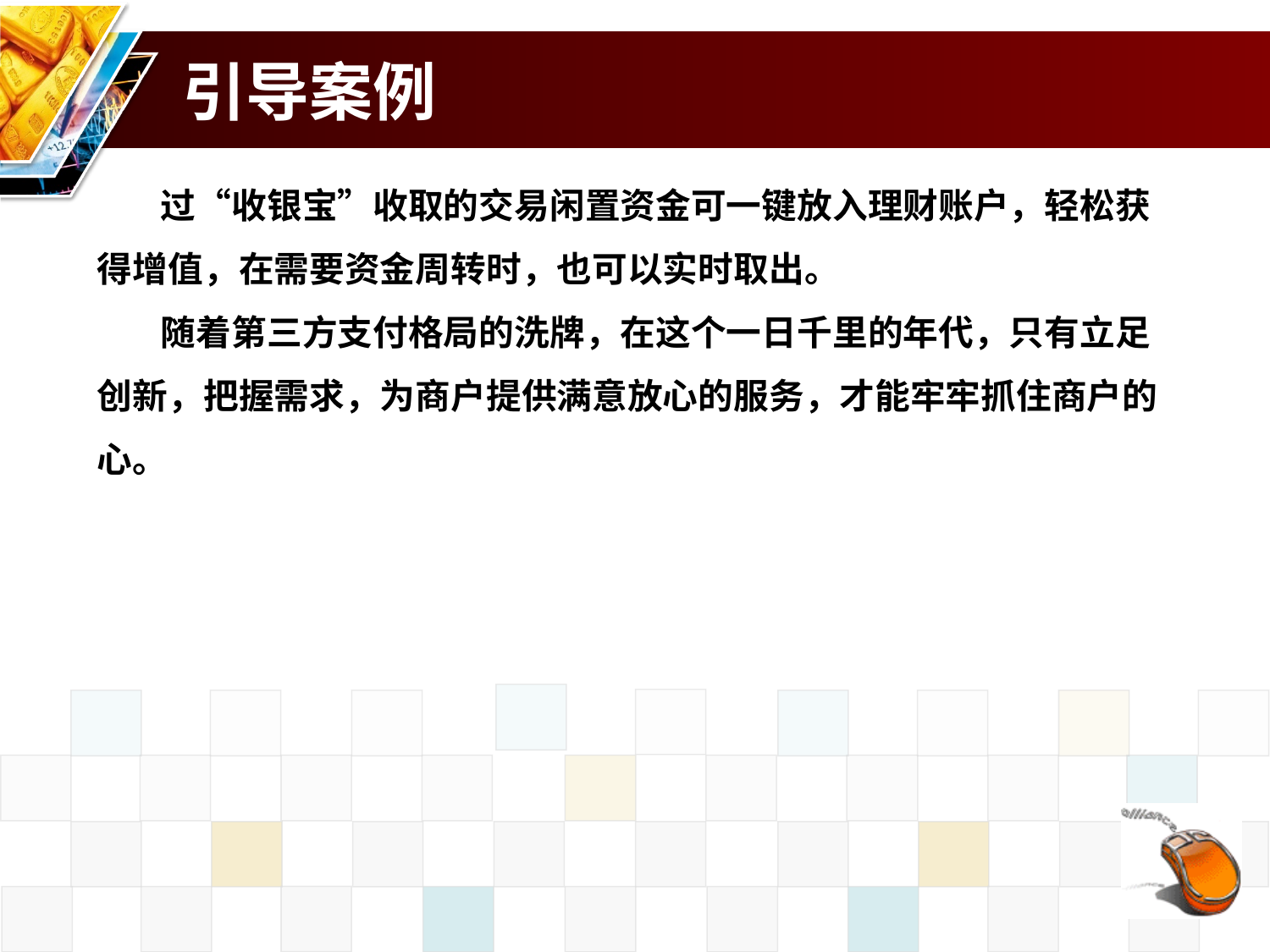

# 引导案例
过“收银宝”收取的交易闲置资金可一键放入理财账户，轻松获得增值，在需要资金周转时，也可以实时取出。
随着第三方支付格局的洗牌，在这个一日千里的年代，只有立足创新，把握需求，为商户提供满意放心的服务，才能牢牢抓住商户的心。